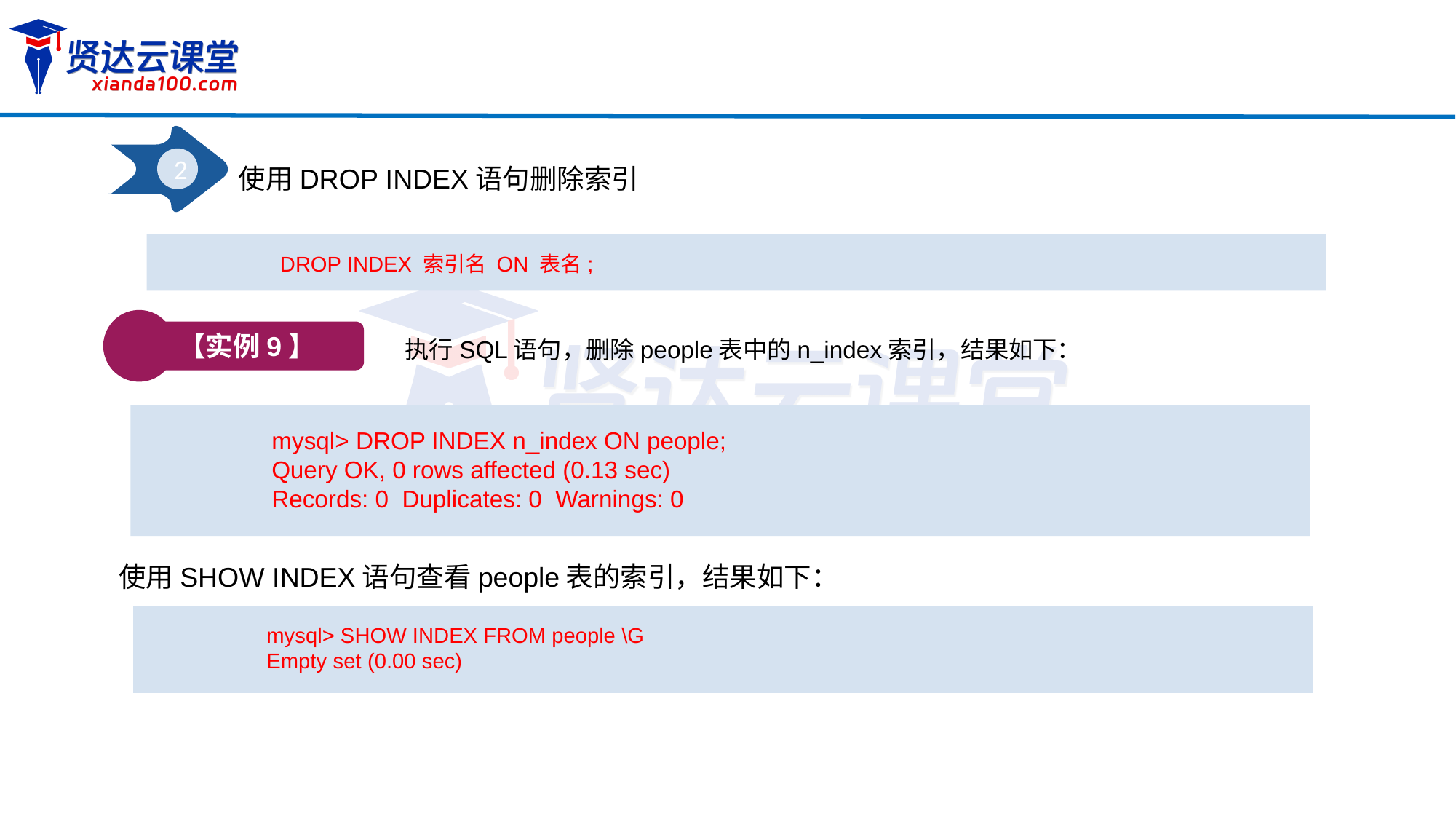

2
使用DROP INDEX语句删除索引

DROP INDEX 索引名 ON 表名;

【实例9】
执行SQL语句，删除people表中的n_index索引，结果如下：

mysql> DROP INDEX n_index ON people;
Query OK, 0 rows affected (0.13 sec)
Records: 0  Duplicates: 0  Warnings: 0
使用SHOW INDEX语句查看people表的索引，结果如下：

mysql> SHOW INDEX FROM people \G
Empty set (0.00 sec)